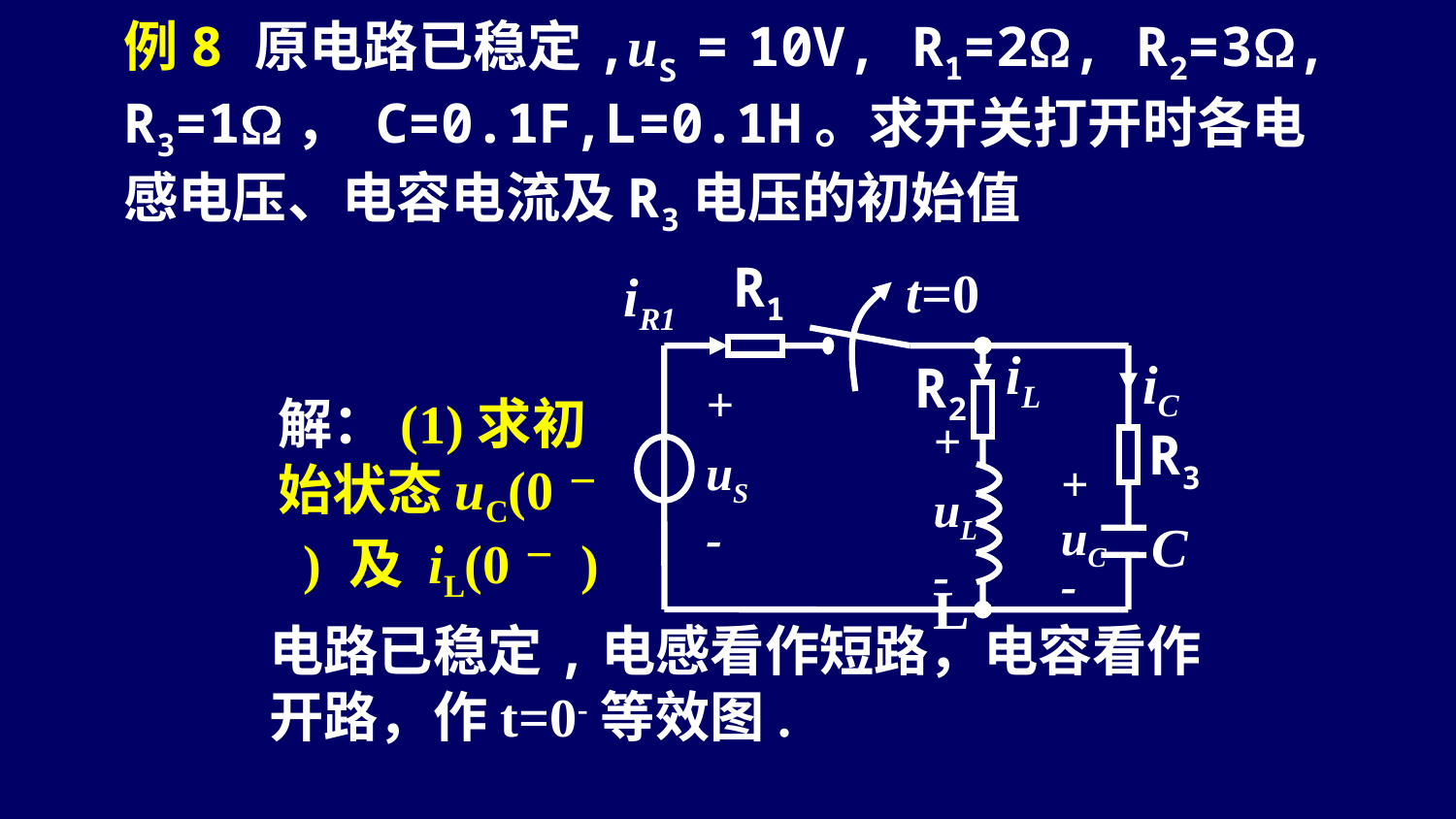

例8 原电路已稳定,uS = 10V, R1=2Ω, R2=3Ω, R3=1Ω， C=0.1F,L=0.1H。求开关打开时各电感电压、电容电流及R3电压的初始值
R1
t=0
iR1

iL

iC

R2

+
uS
-

R3
+
uL
-

+
uC
-
      L

C

解：(1)求初始状态uC(0－ ) 及 iL(0－ )
电路已稳定,电感看作短路，电容看作开路，作t=0-等效图.